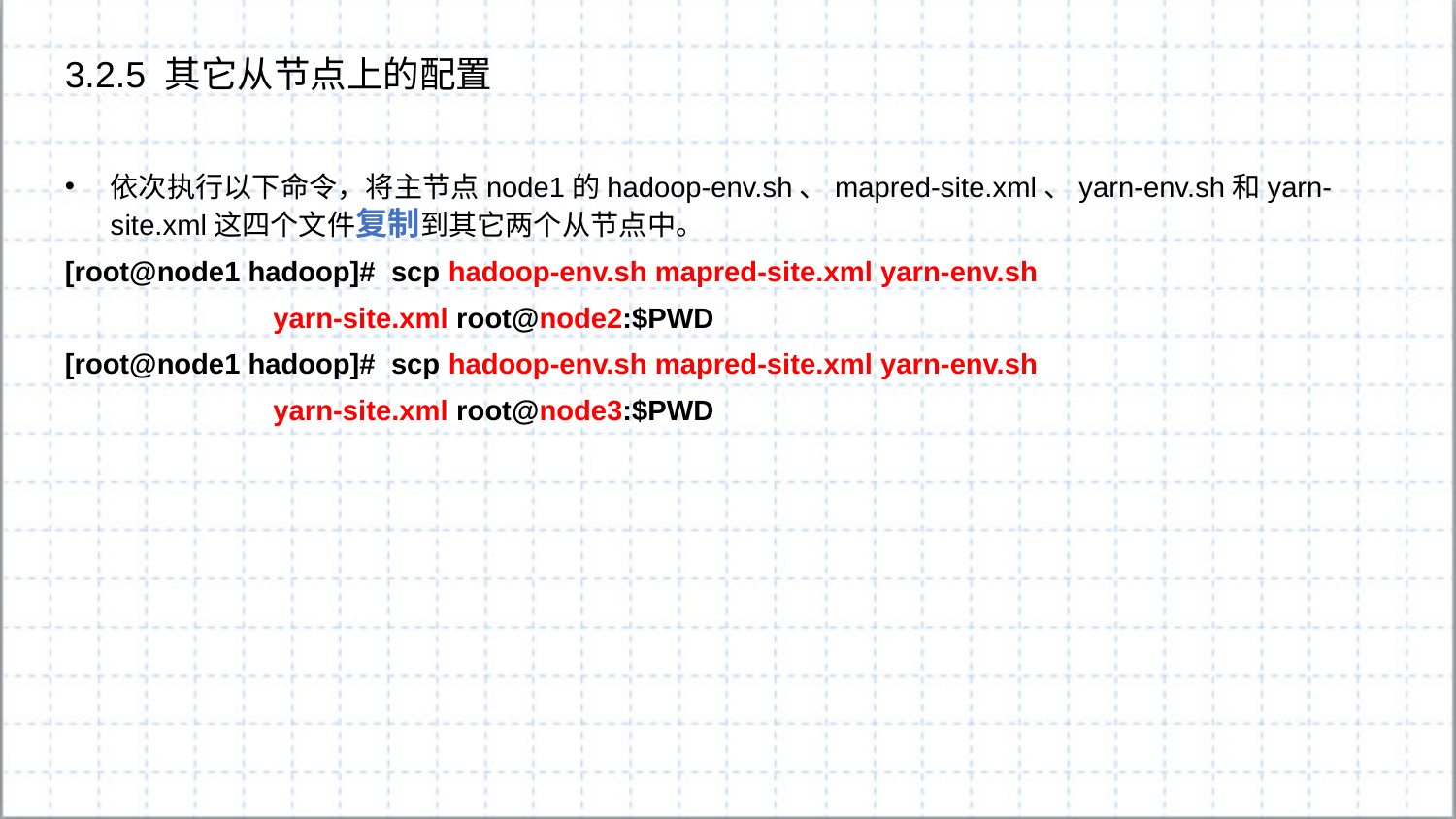

3.2.5 其它从节点上的配置
依次执行以下命令，将主节点node1的hadoop-env.sh、mapred-site.xml、yarn-env.sh和yarn-site.xml这四个文件复制到其它两个从节点中。
[root@node1 hadoop]#  scp hadoop-env.sh mapred-site.xml yarn-env.sh
                          yarn-site.xml root@node2:$PWD
[root@node1 hadoop]#  scp hadoop-env.sh mapred-site.xml yarn-env.sh
                          yarn-site.xml root@node3:$PWD